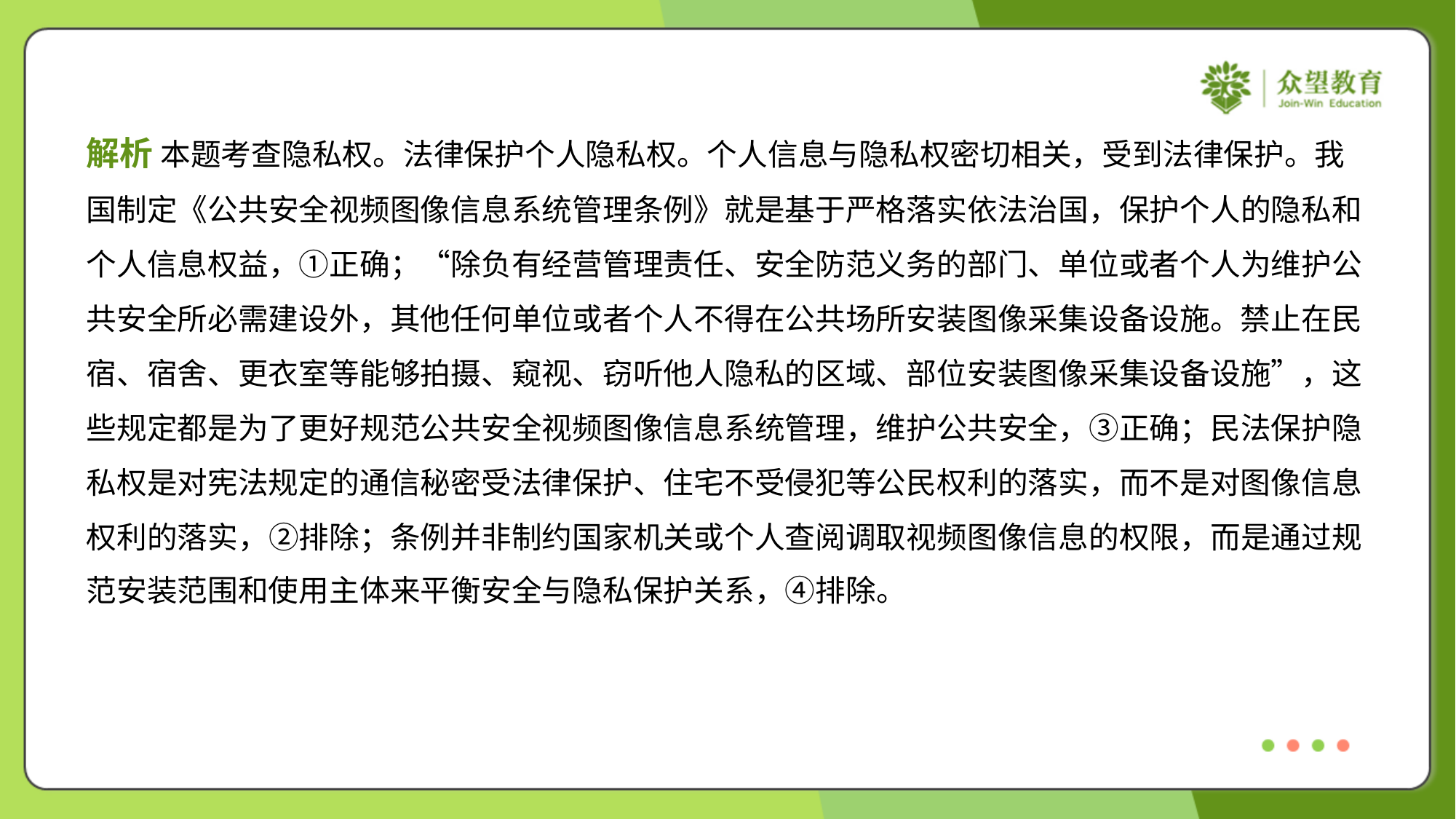

解析 本题考查隐私权。法律保护个人隐私权。个人信息与隐私权密切相关，受到法律保护。我
国制定《公共安全视频图像信息系统管理条例》就是基于严格落实依法治国，保护个人的隐私和
个人信息权益，①正确；“除负有经营管理责任、安全防范义务的部门、单位或者个人为维护公
共安全所必需建设外，其他任何单位或者个人不得在公共场所安装图像采集设备设施。禁止在民
宿、宿舍、更衣室等能够拍摄、窥视、窃听他人隐私的区域、部位安装图像采集设备设施”，这
些规定都是为了更好规范公共安全视频图像信息系统管理，维护公共安全，③正确；民法保护隐
私权是对宪法规定的通信秘密受法律保护、住宅不受侵犯等公民权利的落实，而不是对图像信息
权利的落实，②排除；条例并非制约国家机关或个人查阅调取视频图像信息的权限，而是通过规
范安装范围和使用主体来平衡安全与隐私保护关系，④排除。